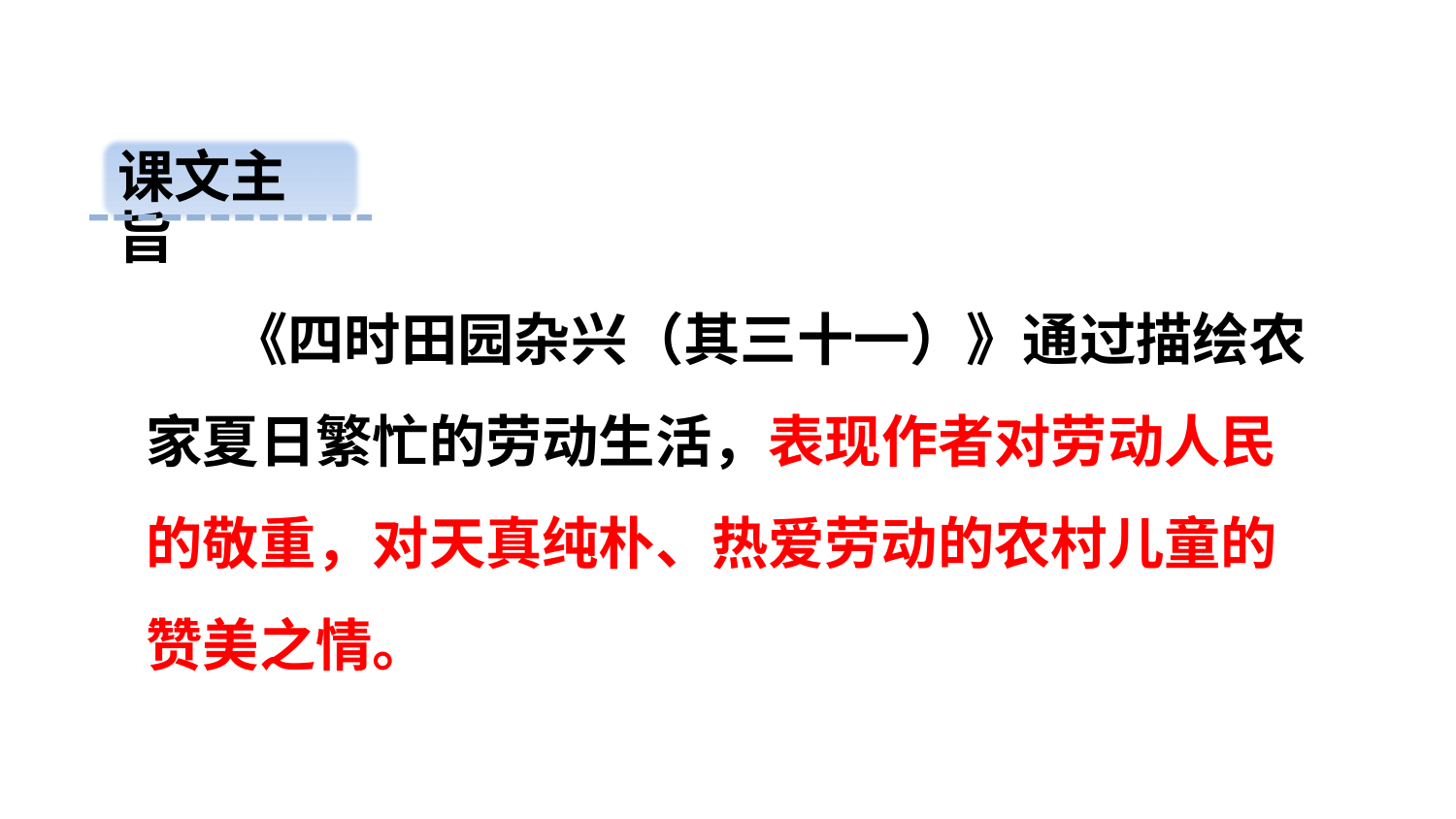

课文主旨

《四时田园杂兴（其三十一）》通过描绘农家夏日繁忙的劳动生活，表现作者对劳动人民的敬重，对天真纯朴、热爱劳动的农村儿童的赞美之情。